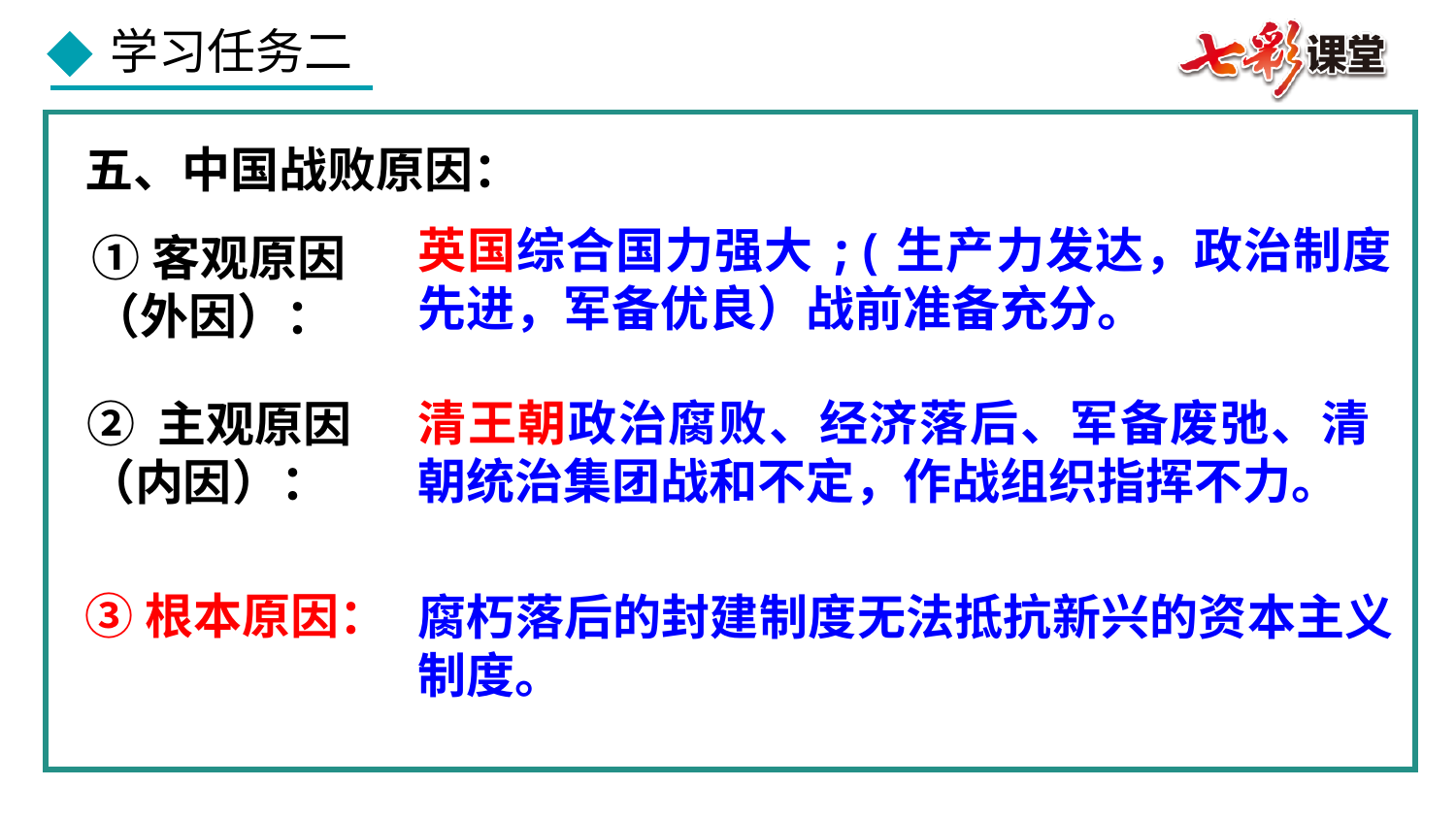

五、中国战败原因：
英国综合国力强大;(生产力发达，政治制度先进，军备优良）战前准备充分。
①客观原因
（外因）：
清王朝政治腐败、经济落后、军备废弛、清朝统治集团战和不定，作战组织指挥不力。
② 主观原因（内因）：
③根本原因：
腐朽落后的封建制度无法抵抗新兴的资本主义制度。